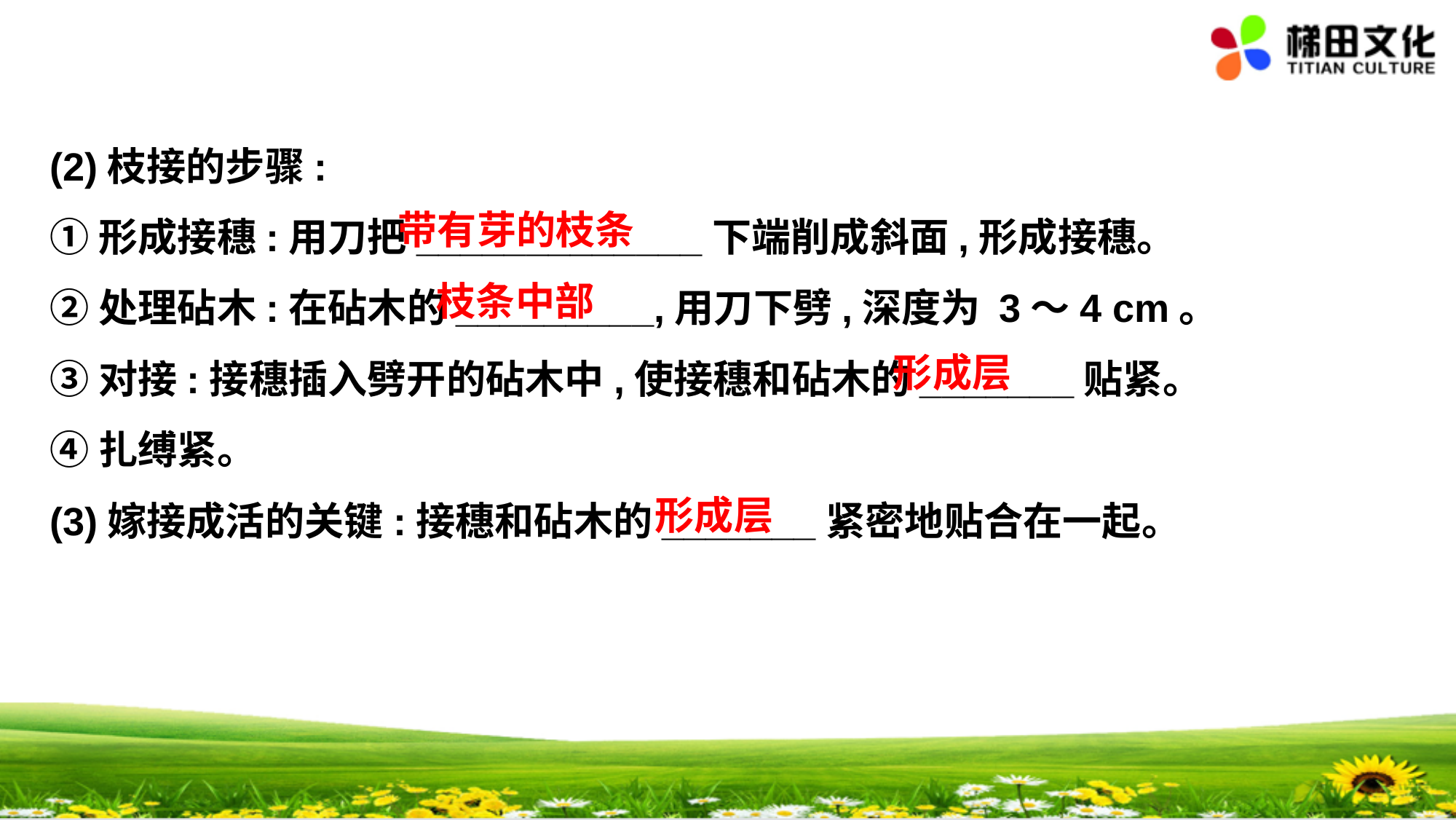

(2)枝接的步骤:
①形成接穗:用刀把_____________下端削成斜面,形成接穗。
②处理砧木:在砧木的_________,用刀下劈,深度为 3～4 cm。
③对接:接穗插入劈开的砧木中,使接穗和砧木的_______贴紧。
④扎缚紧。
(3)嫁接成活的关键:接穗和砧木的_______紧密地贴合在一起。
带有芽的枝条
枝条中部
形成层
形成层